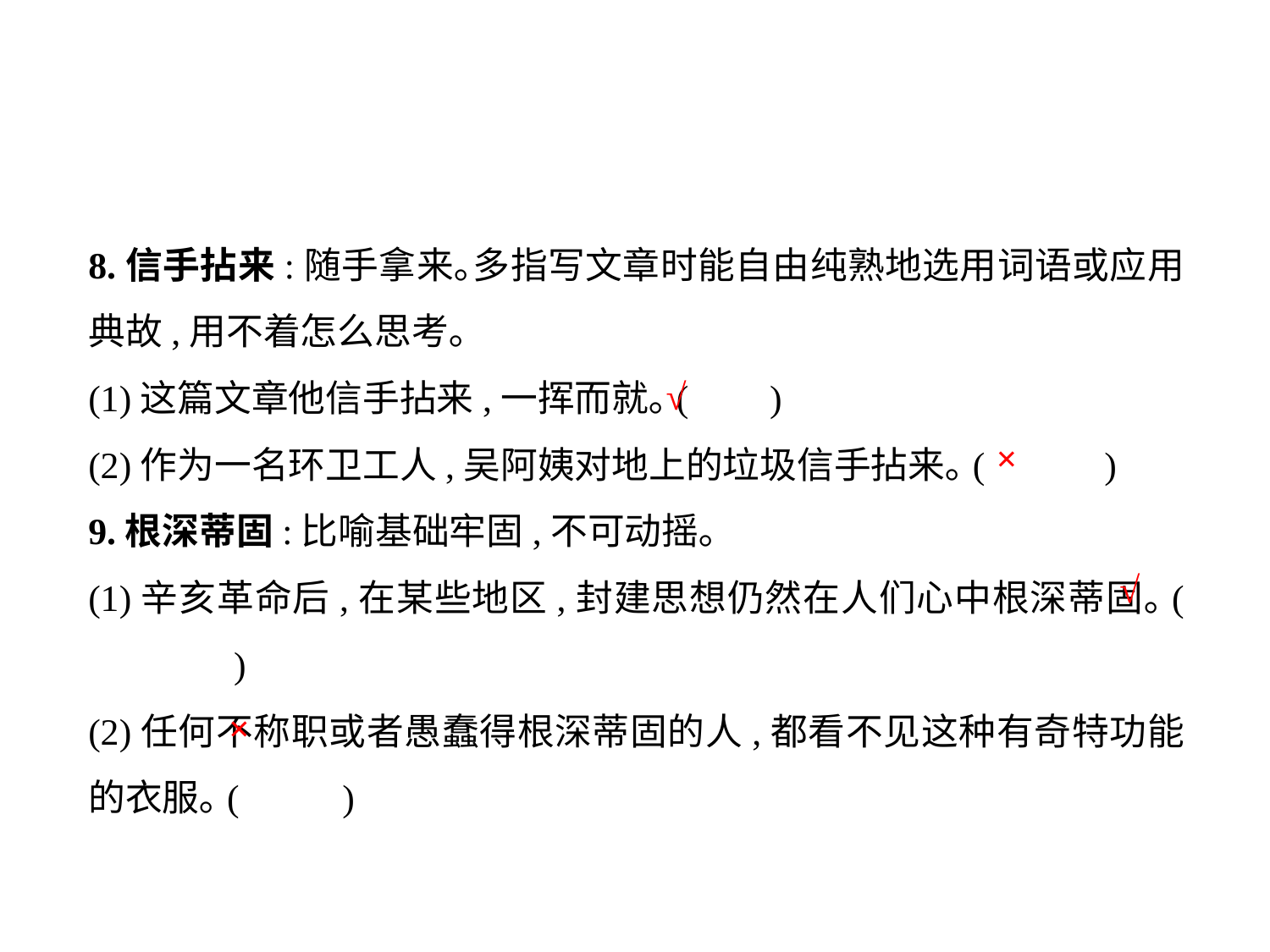

8.信手拈来:随手拿来｡多指写文章时能自由纯熟地选用词语或应用典故,用不着怎么思考｡
(1)这篇文章他信手拈来,一挥而就｡(	     )
(2)作为一名环卫工人,吴阿姨对地上的垃圾信手拈来｡(	)
9.根深蒂固:比喻基础牢固,不可动摇｡
(1)辛亥革命后,在某些地区,封建思想仍然在人们心中根深蒂固｡(	  )
(2)任何不称职或者愚蠢得根深蒂固的人,都看不见这种有奇特功能的衣服｡(	)
√
×
√
×